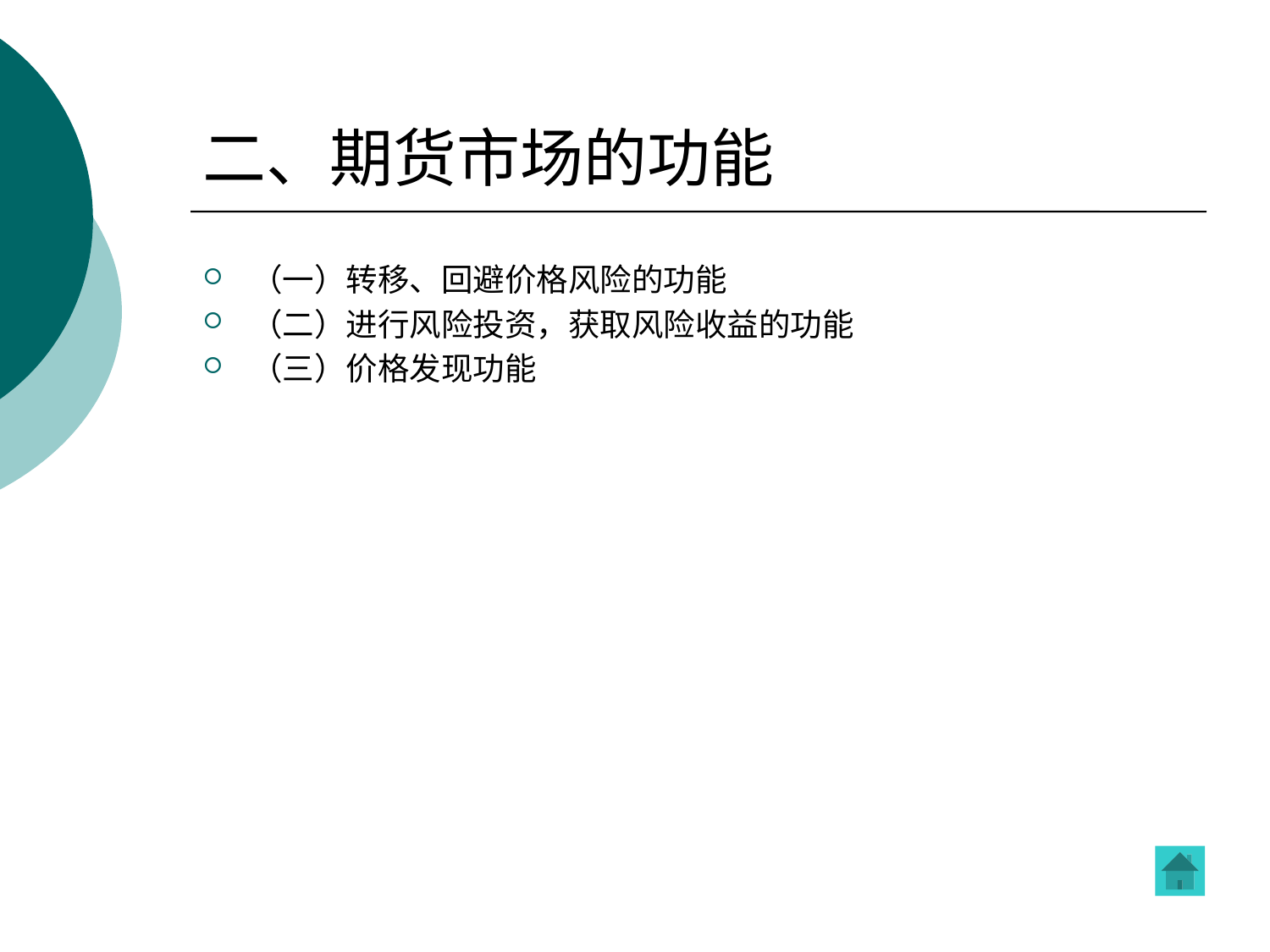

# 二、期货市场的功能
（一）转移、回避价格风险的功能
（二）进行风险投资，获取风险收益的功能
（三）价格发现功能